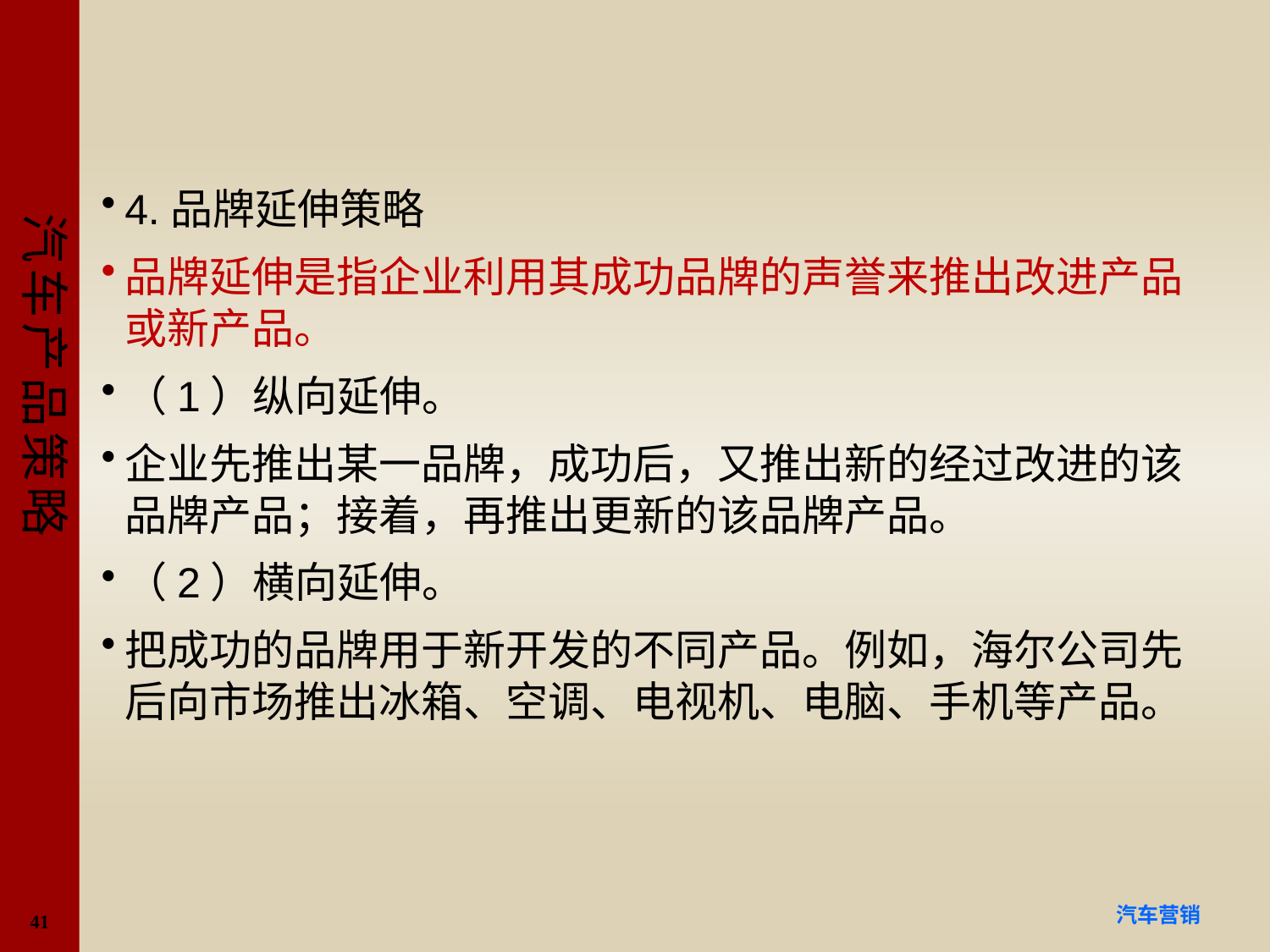

#
4.品牌延伸策略
品牌延伸是指企业利用其成功品牌的声誉来推出改进产品或新产品。
（1）纵向延伸。
企业先推出某一品牌，成功后，又推出新的经过改进的该品牌产品；接着，再推出更新的该品牌产品。
（2）横向延伸。
把成功的品牌用于新开发的不同产品。例如，海尔公司先后向市场推出冰箱、空调、电视机、电脑、手机等产品。

41